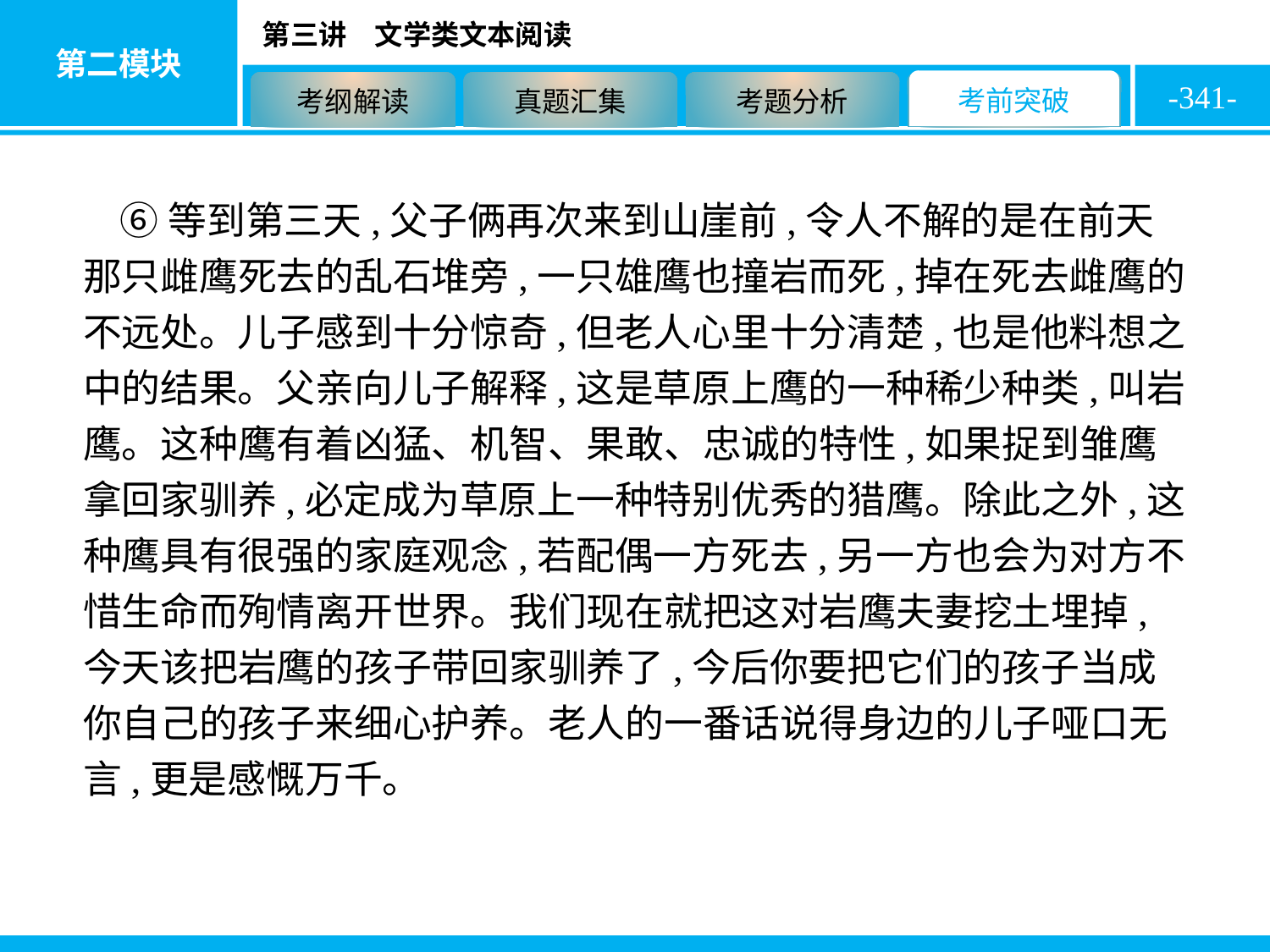

-341-
⑥等到第三天,父子俩再次来到山崖前,令人不解的是在前天那只雌鹰死去的乱石堆旁,一只雄鹰也撞岩而死,掉在死去雌鹰的不远处。儿子感到十分惊奇,但老人心里十分清楚,也是他料想之中的结果。父亲向儿子解释,这是草原上鹰的一种稀少种类,叫岩鹰。这种鹰有着凶猛、机智、果敢、忠诚的特性,如果捉到雏鹰拿回家驯养,必定成为草原上一种特别优秀的猎鹰。除此之外,这种鹰具有很强的家庭观念,若配偶一方死去,另一方也会为对方不惜生命而殉情离开世界。我们现在就把这对岩鹰夫妻挖土埋掉,今天该把岩鹰的孩子带回家驯养了,今后你要把它们的孩子当成你自己的孩子来细心护养。老人的一番话说得身边的儿子哑口无言,更是感慨万千。